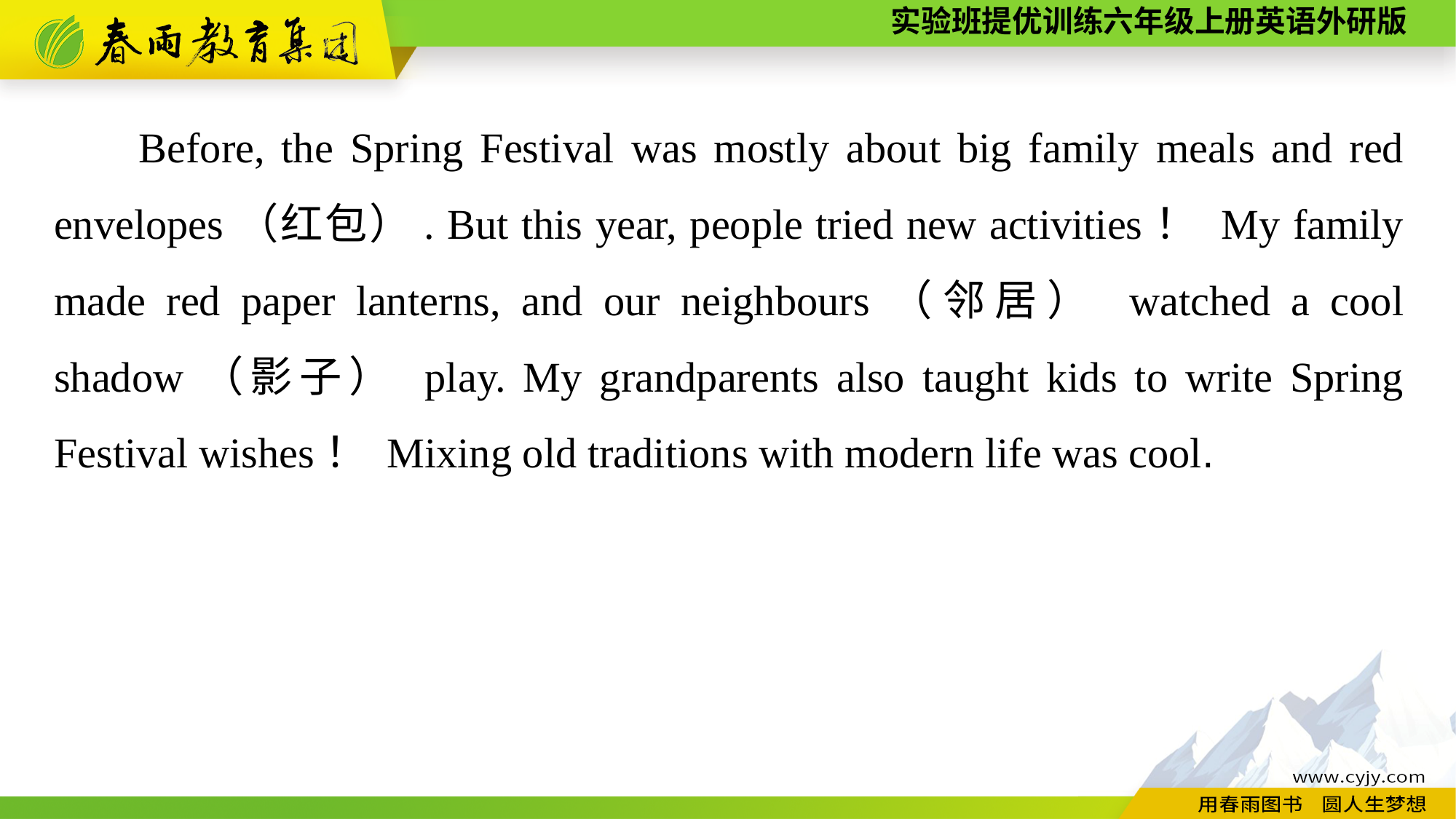

Before, the Spring Festival was mostly about big family meals and red envelopes（红包）. But this year, people tried new activities！ My family made red paper lanterns, and our neighbours（邻居） watched a cool shadow（影子） play. My grandparents also taught kids to write Spring Festival wishes！ Mixing old traditions with modern life was cool.